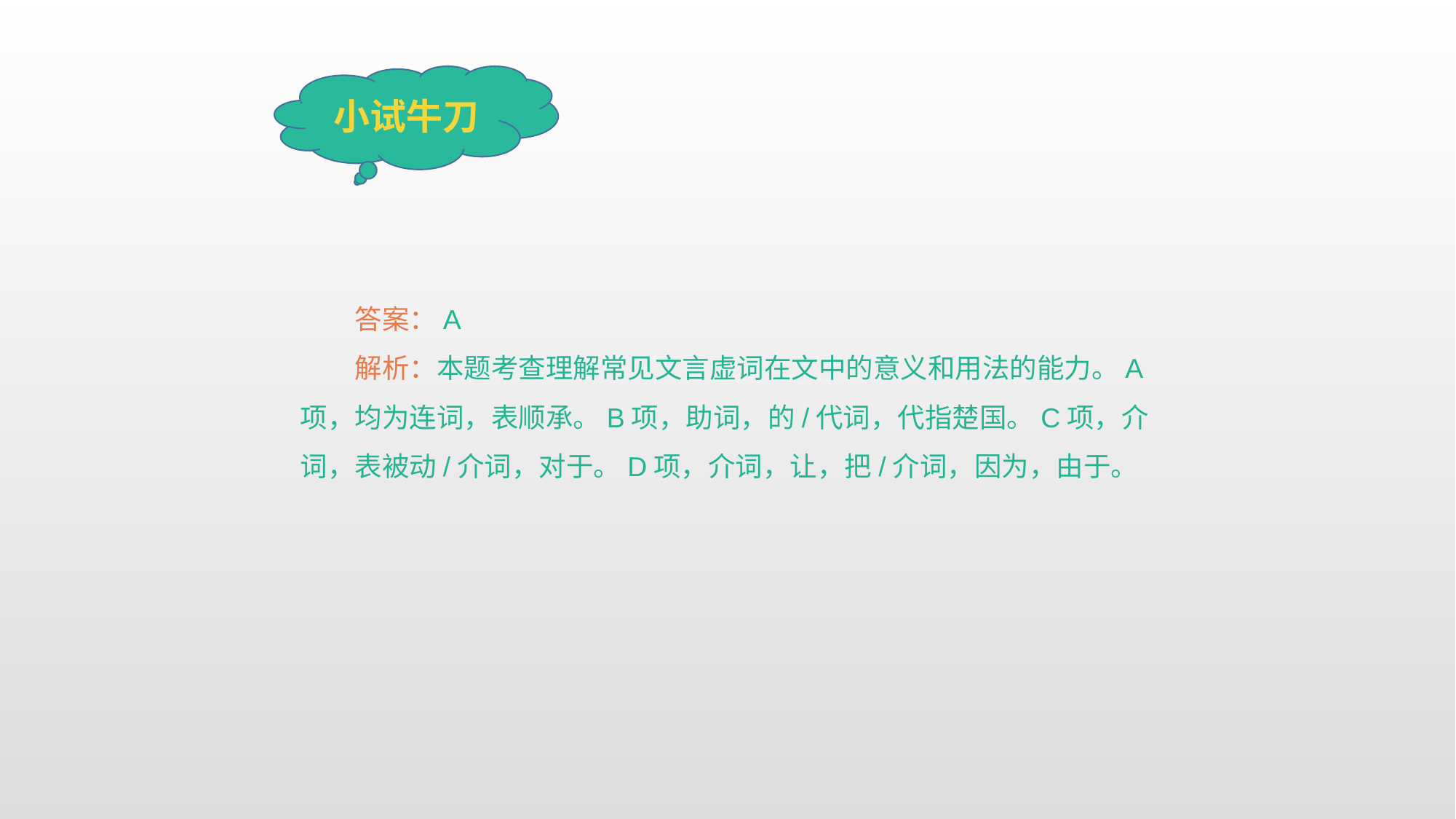

小试牛刀
答案：A
解析：本题考查理解常见文言虚词在文中的意义和用法的能力。A项，均为连词，表顺承。B项，助词，的/代词，代指楚国。C项，介词，表被动/介词，对于。D项，介词，让，把/介词，因为，由于。